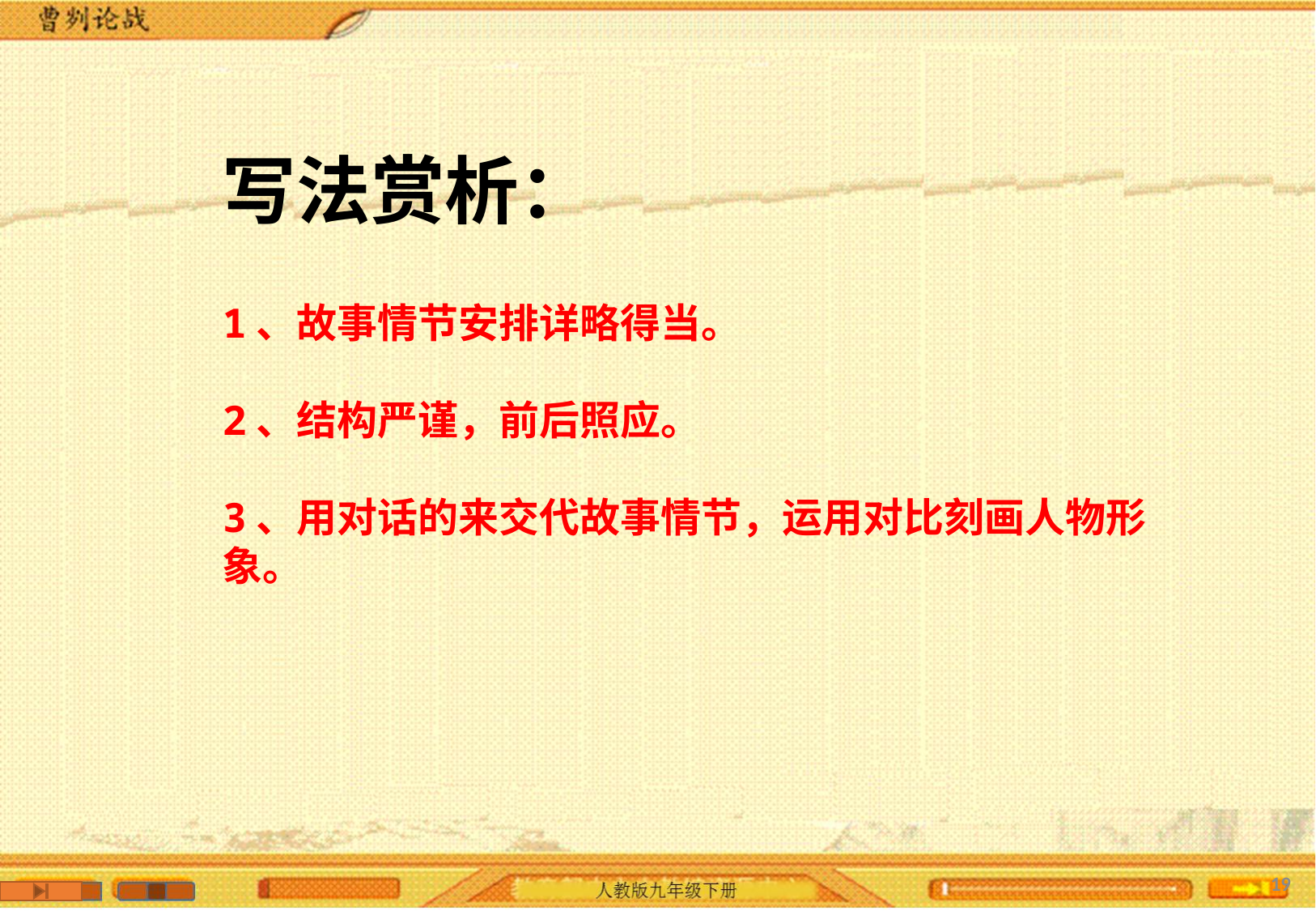

写法赏析：

1、故事情节安排详略得当。

2、结构严谨，前后照应。

3、用对话的来交代故事情节，运用对比刻画人物形象。
19